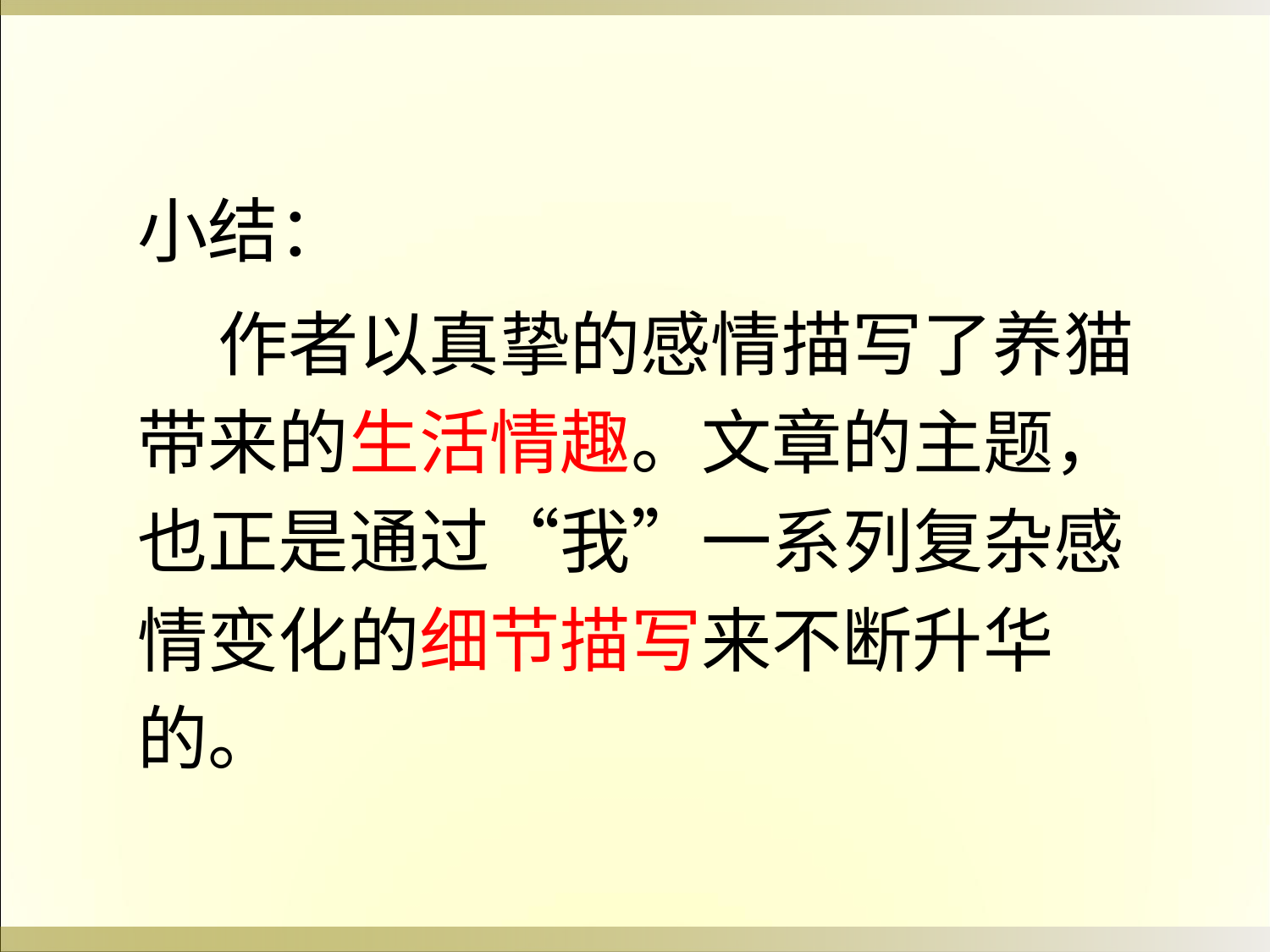

小结：
    作者以真挚的感情描写了养猫带来的生活情趣。文章的主题，也正是通过“我”一系列复杂感情变化的细节描写来不断升华的。